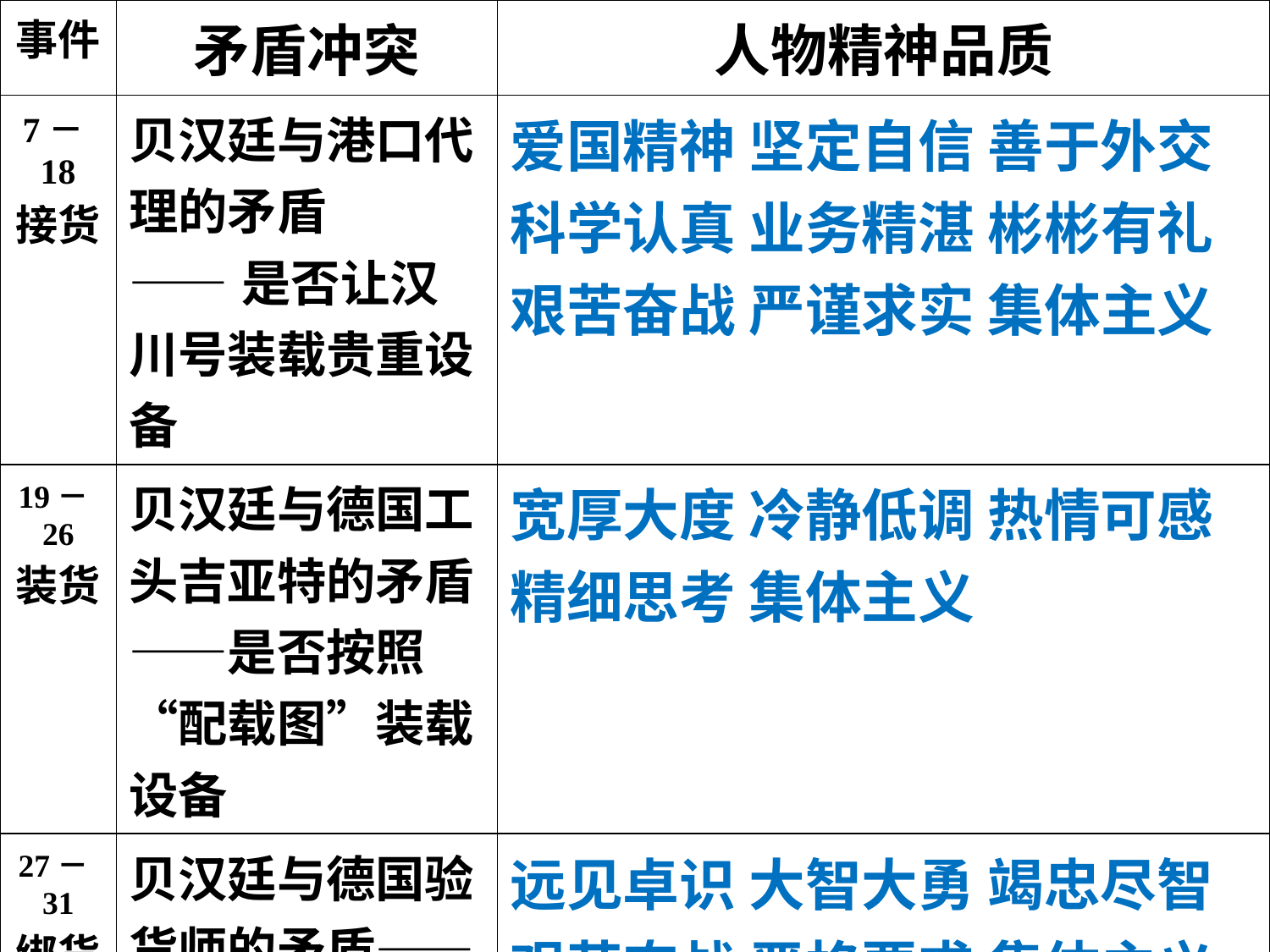

| 事件 | 矛盾冲突 | 人物精神品质 |
| --- | --- | --- |
| 7－18 接货 | 贝汉廷与港口代理的矛盾 ——是否让汉川号装载贵重设备 | 爱国精神 坚定自信 善于外交 科学认真 业务精湛 彬彬有礼 艰苦奋战 严谨求实 集体主义 |
| 19－26 装货 | 贝汉廷与德国工头吉亚特的矛盾——是否按照“配载图”装载设备 | 宽厚大度 冷静低调 热情可感 精细思考 集体主义 |
| 27－31 绑货 | 贝汉廷与德国验货师的矛盾——是否由德国经验老水手绑扎货船 | 远见卓识 大智大勇 竭忠尽智艰苦奋战 严格要求 集体主义 |